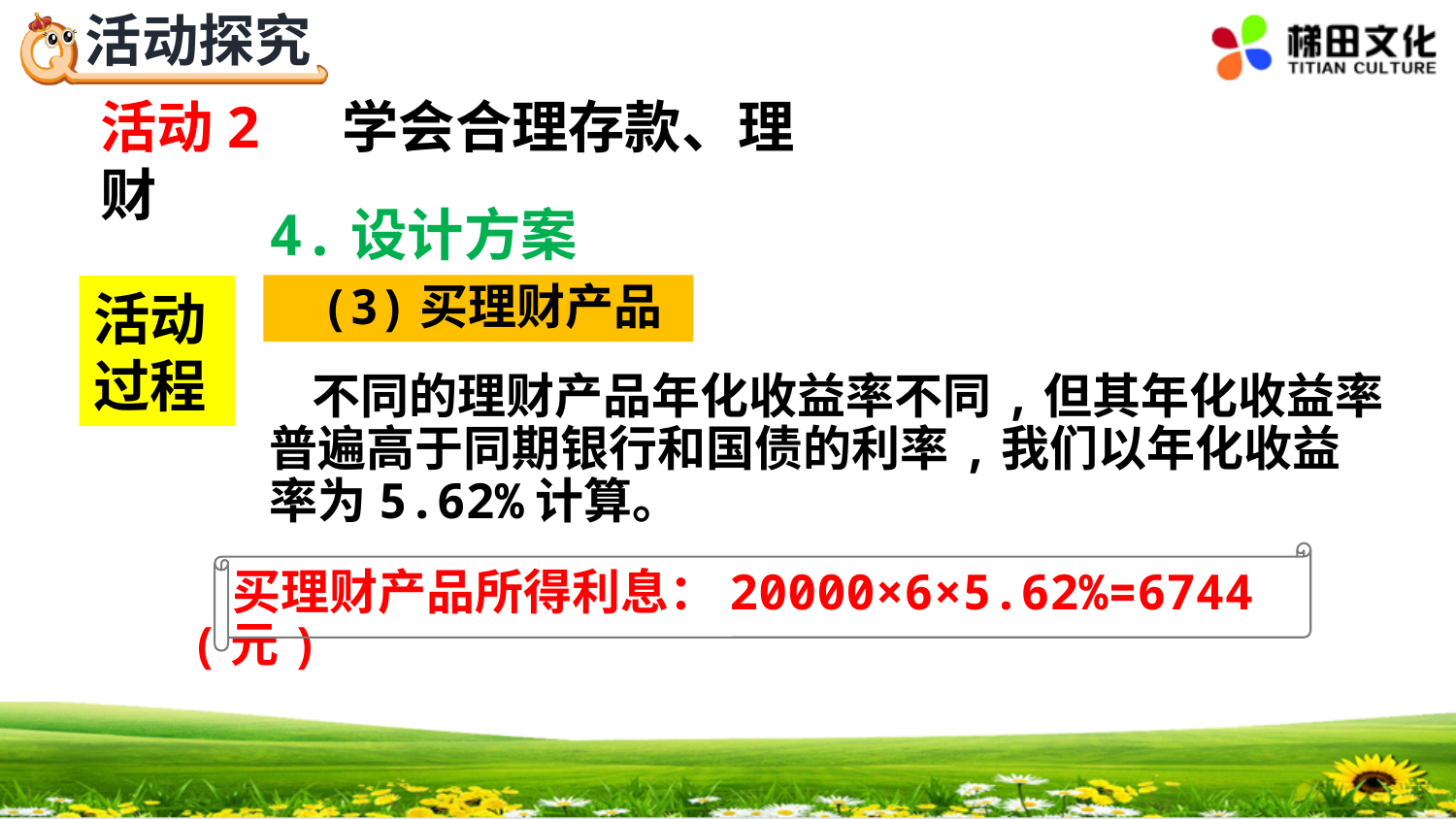

活动2  学会合理存款、理财
4.设计方案
活动过程
(3)买理财产品
不同的理财产品年化收益率不同,但其年化收益率普遍高于同期银行和国债的利率,我们以年化收益率为5.62%计算。

买理财产品所得利息：20000×6×5.62%=6744(元)